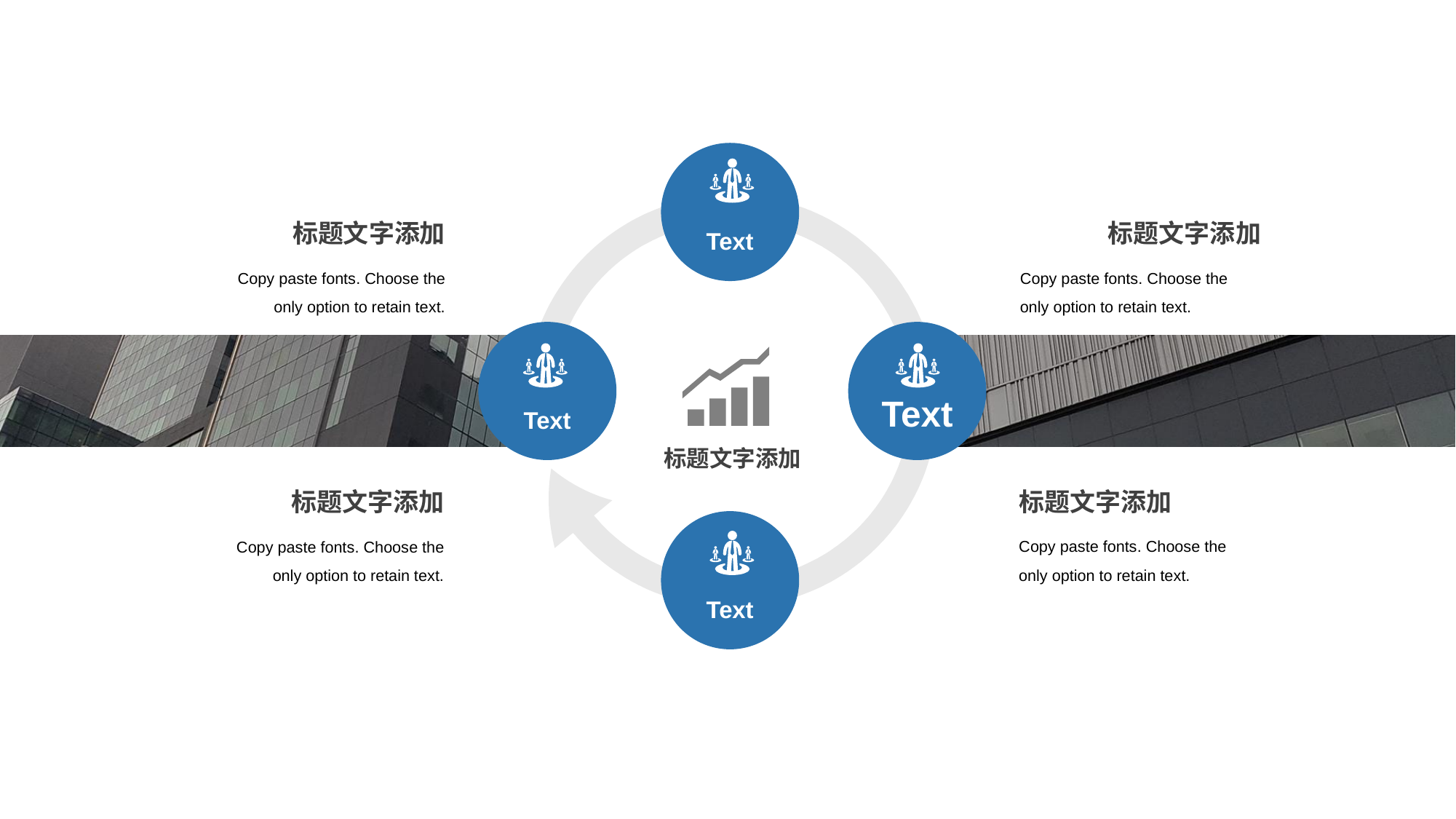

Text

标题文字添加
标题文字添加

Copy paste fonts. Choose the only option to retain text.
Copy paste fonts. Choose the only option to retain text.

Text

Text

标题文字添加
标题文字添加
标题文字添加

Text

Copy paste fonts. Choose the only option to retain text.
Copy paste fonts. Choose the only option to retain text.